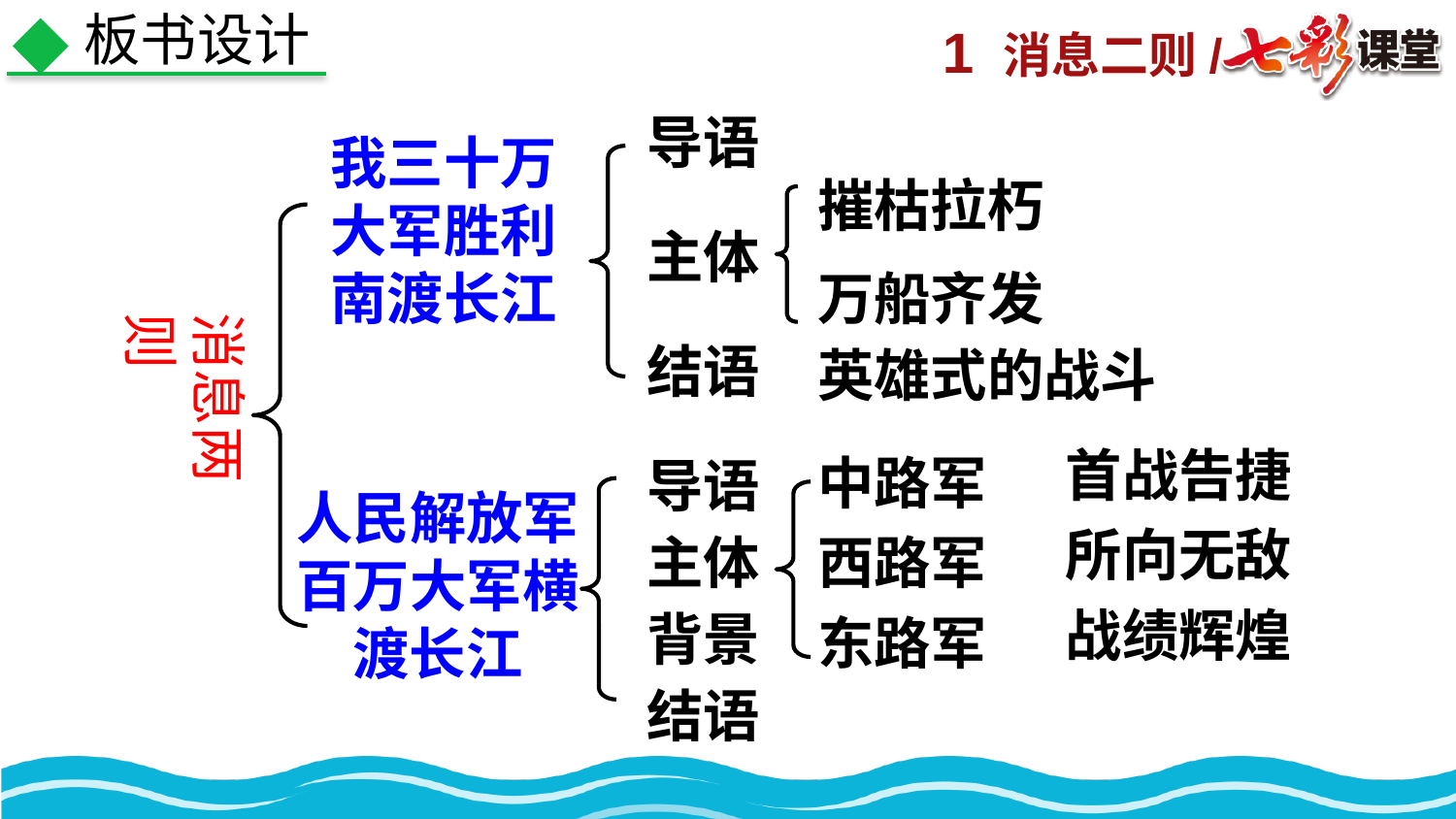

板书设计

导语
我三十万大军胜利南渡长江

摧枯拉朽

主体
万船齐发
消息两则
结语
英雄式的战斗
首战告捷
中路军
导语
人民解放军百万大军横渡长江

所向无敌
西路军
主体
战绩辉煌
背景
东路军
结语